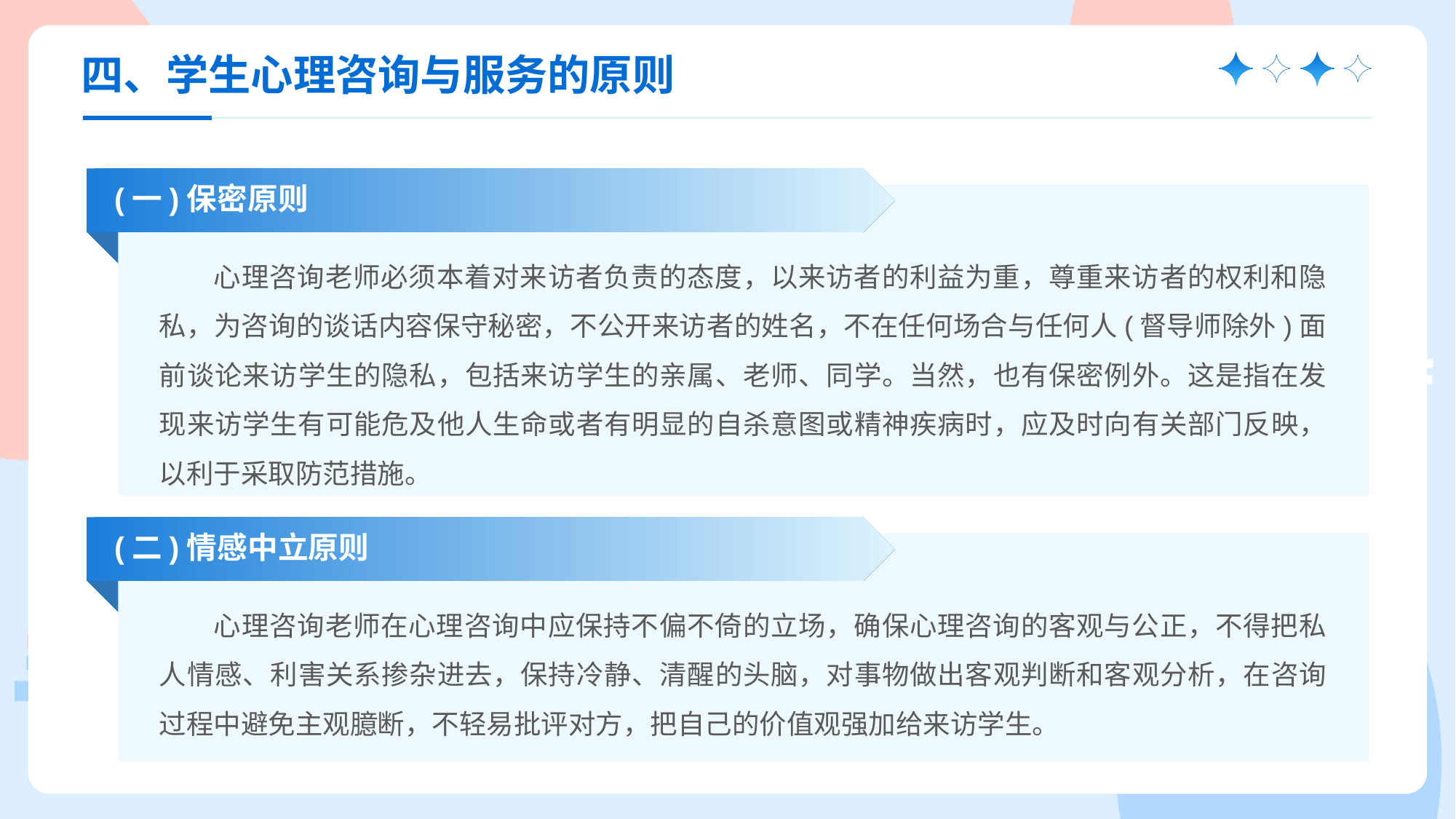

四、学生心理咨询与服务的原则
(一)保密原则

心理咨询老师必须本着对来访者负责的态度，以来访者的利益为重，尊重来访者的权利和隐私，为咨询的谈话内容保守秘密，不公开来访者的姓名，不在任何场合与任何人(督导师除外)面前谈论来访学生的隐私，包括来访学生的亲属、老师、同学。当然，也有保密例外。这是指在发现来访学生有可能危及他人生命或者有明显的自杀意图或精神疾病时，应及时向有关部门反映，以利于采取防范措施。
(二)情感中立原则

心理咨询老师在心理咨询中应保持不偏不倚的立场，确保心理咨询的客观与公正，不得把私人情感、利害关系掺杂进去，保持冷静、清醒的头脑，对事物做出客观判断和客观分析，在咨询过程中避免主观臆断，不轻易批评对方，把自己的价值观强加给来访学生。